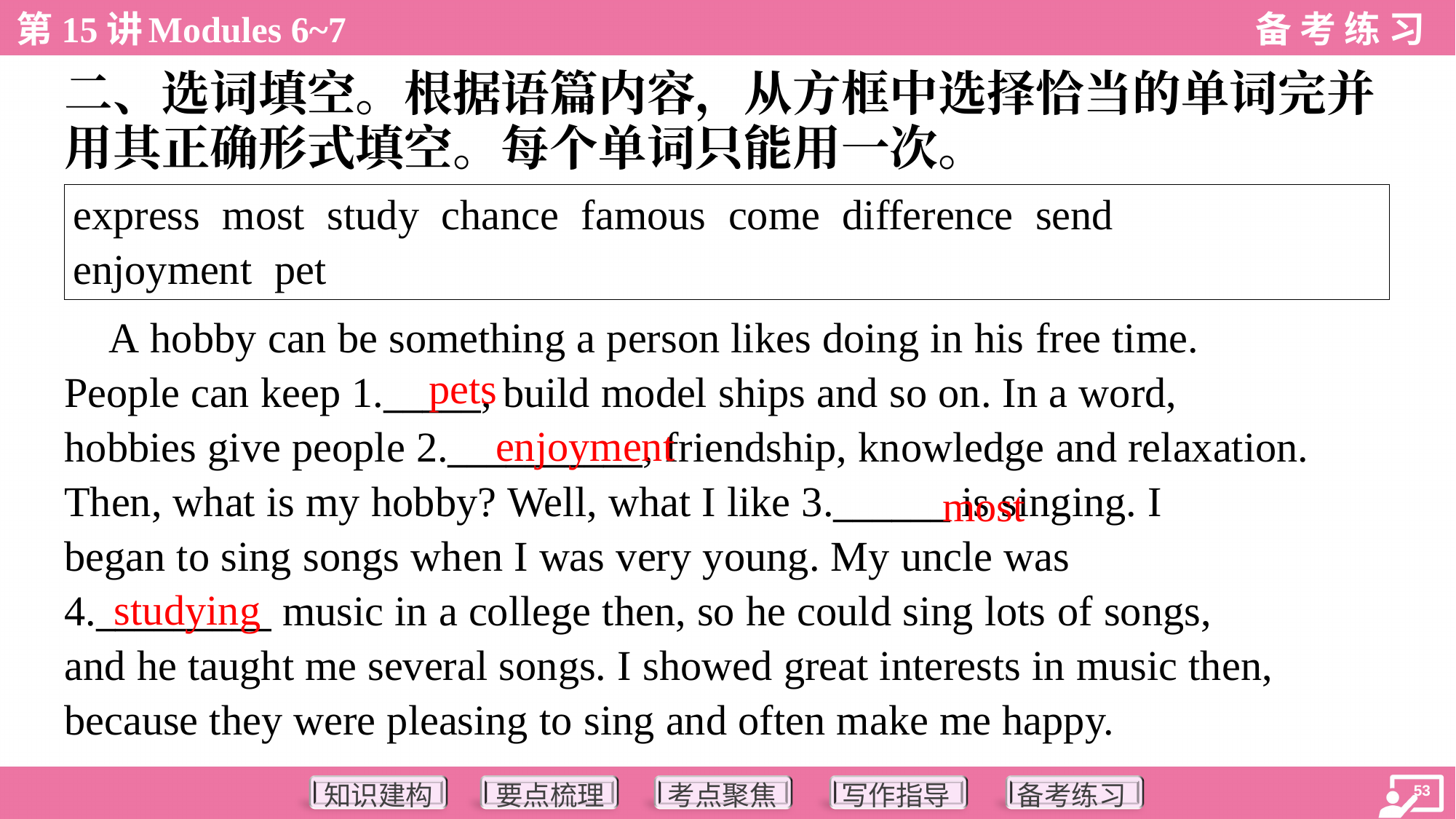

二、选词填空。根据语篇内容，从方框中选择恰当的单词完并
用其正确形式填空。每个单词只能用一次。
| express most study chance famous come difference send enjoyment pet |
| --- |
    A hobby can be something a person likes doing in his free time.
People can keep 1._____, build model ships and so on. In a word,
hobbies give people 2.__________, friendship, knowledge and relaxation.
Then, what is my hobby? Well, what I like 3.______ is singing. I
began to sing songs when I was very young. My uncle was
4._________ music in a college then, so he could sing lots of songs,
and he taught me several songs. I showed great interests in music then,
because they were pleasing to sing and often make me happy.
pets
enjoyment
most
studying